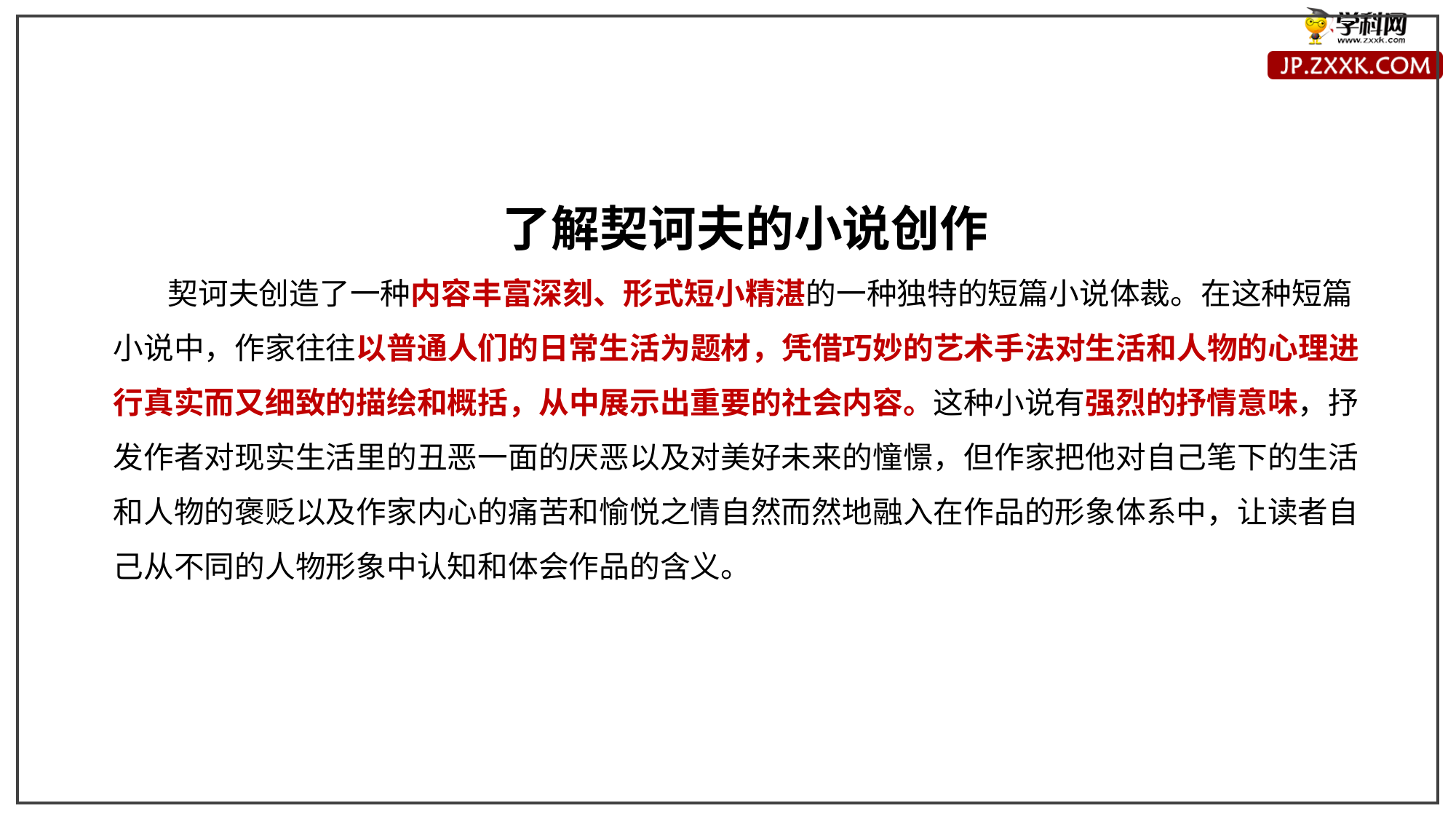

了解契诃夫的小说创作
契诃夫创造了一种内容丰富深刻、形式短小精湛的一种独特的短篇小说体裁。在这种短篇小说中，作家往往以普通人们的日常生活为题材，凭借巧妙的艺术手法对生活和人物的心理进行真实而又细致的描绘和概括，从中展示出重要的社会内容。这种小说有强烈的抒情意味，抒发作者对现实生活里的丑恶一面的厌恶以及对美好未来的憧憬，但作家把他对自己笔下的生活和人物的褒贬以及作家内心的痛苦和愉悦之情自然而然地融入在作品的形象体系中，让读者自己从不同的人物形象中认知和体会作品的含义。